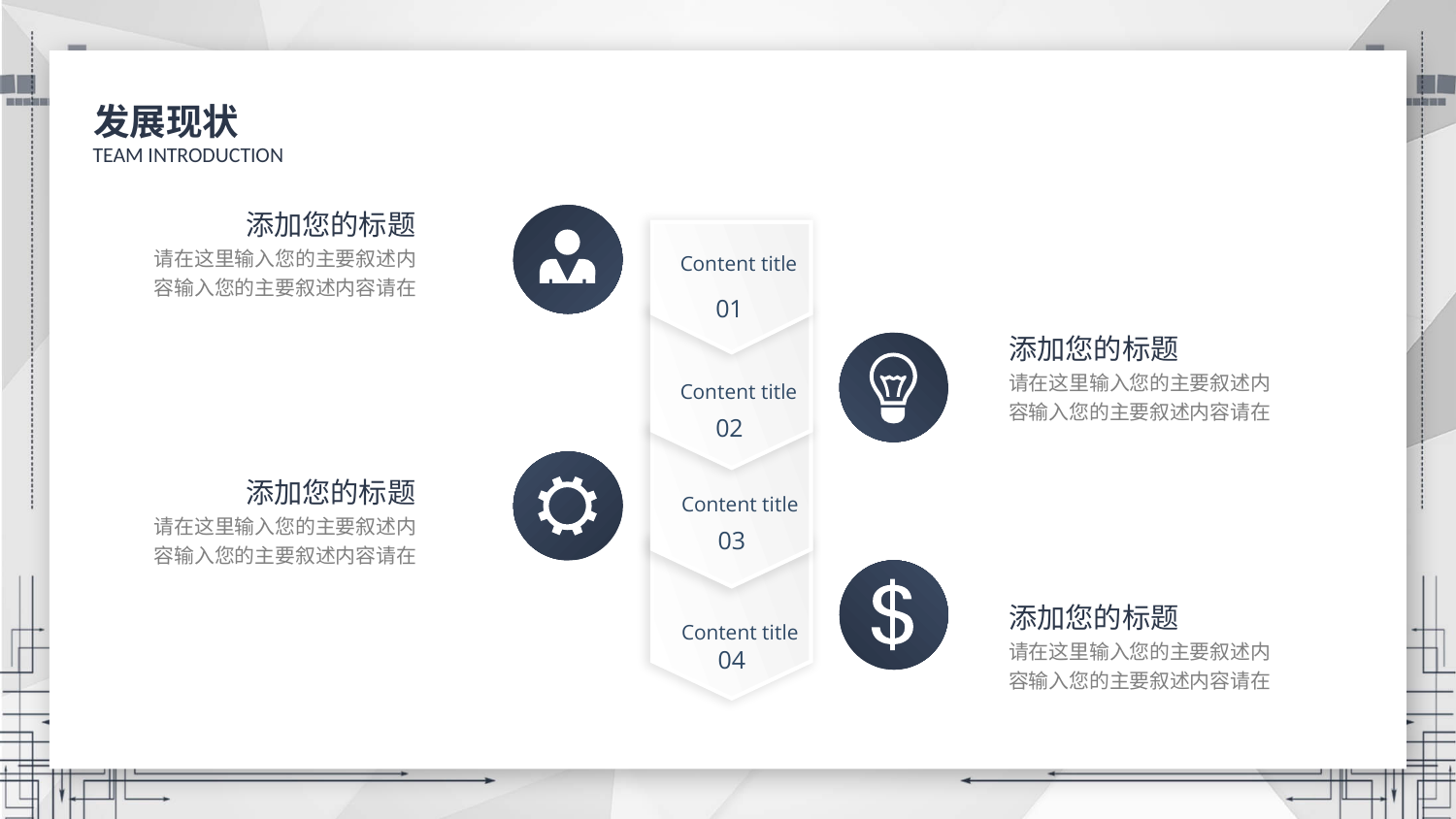

发展现状
TEAM INTRODUCTION
添加您的标题
请在这里输入您的主要叙述内容输入您的主要叙述内容请在

Content title
01

Content title
02

Content title
03

Content title
04
添加您的标题
请在这里输入您的主要叙述内容输入您的主要叙述内容请在
添加您的标题
请在这里输入您的主要叙述内容输入您的主要叙述内容请在
添加您的标题
请在这里输入您的主要叙述内容输入您的主要叙述内容请在